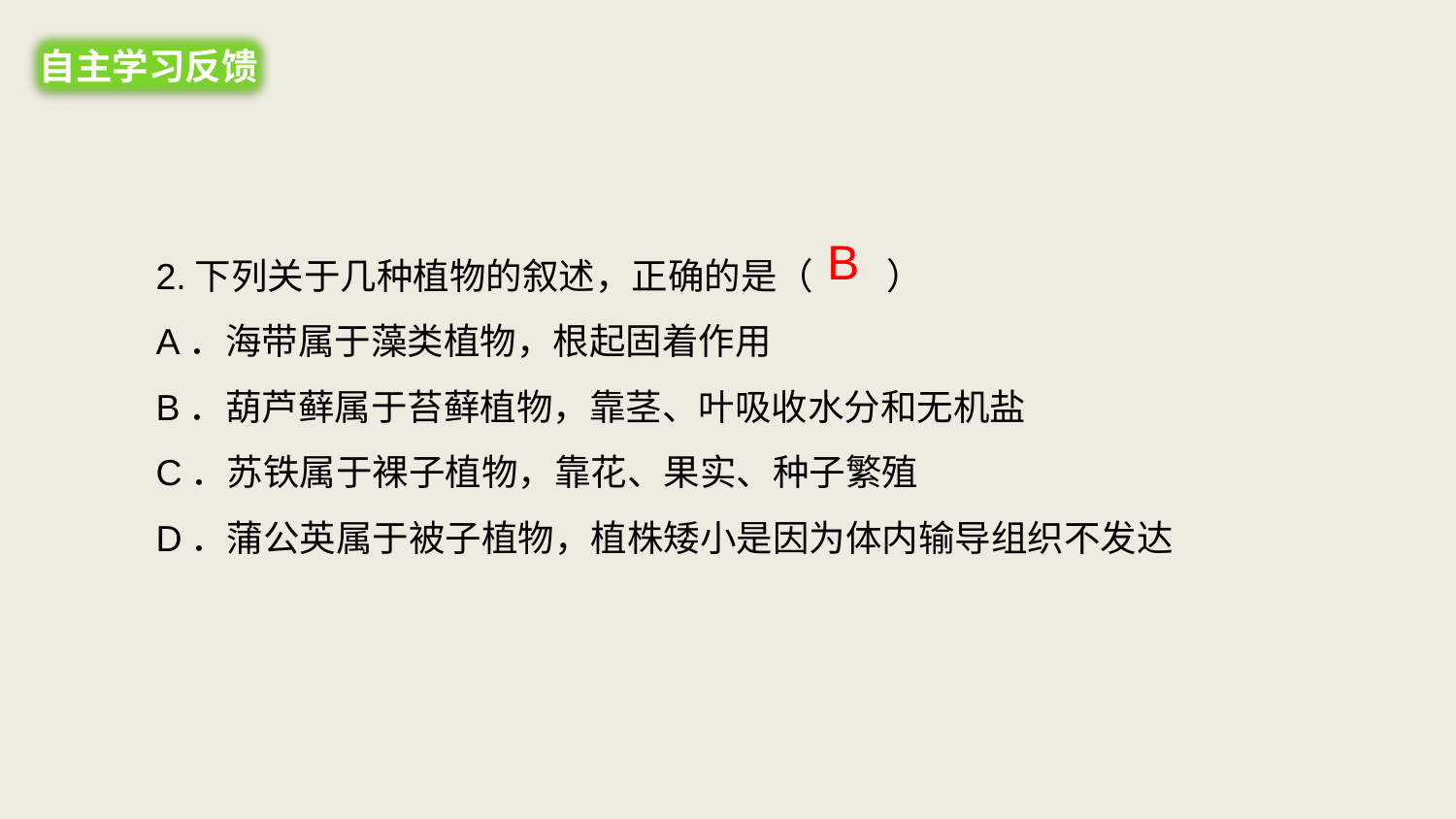

自主学习反馈
B
2.下列关于几种植物的叙述，正确的是（　　）
A．海带属于藻类植物，根起固着作用
B．葫芦藓属于苔藓植物，靠茎、叶吸收水分和无机盐
C．苏铁属于裸子植物，靠花、果实、种子繁殖
D．蒲公英属于被子植物，植株矮小是因为体内输导组织不发达